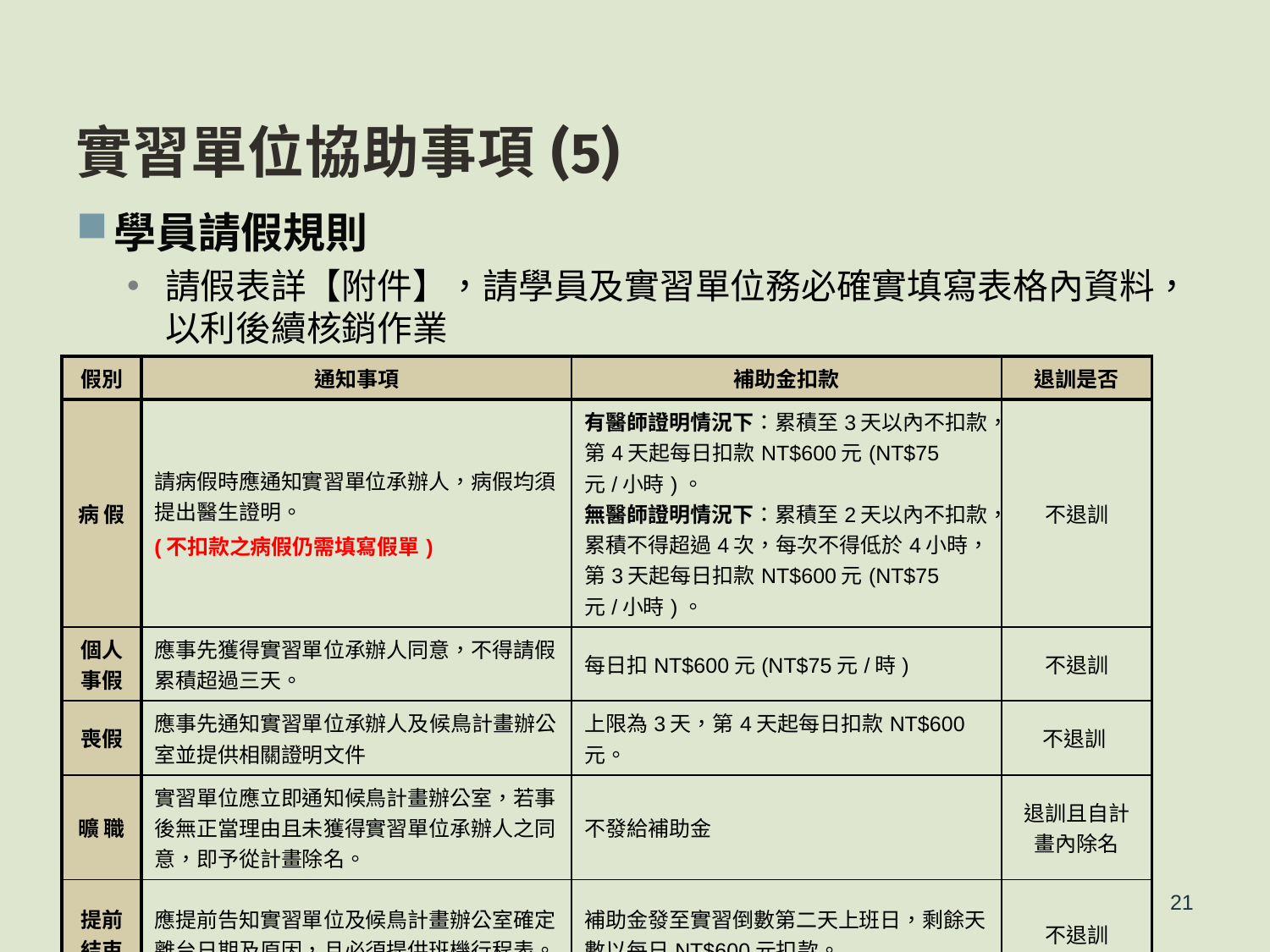

實習單位協助事項(5)
學員請假規則
請假表詳【附件】，請學員及實習單位務必確實填寫表格內資料，以利後續核銷作業

| 假別 | 通知事項 | 補助金扣款 | 退訓是否 |
| --- | --- | --- | --- |
| 病 假 | 請病假時應通知實習單位承辦人，病假均須提出醫生證明。 (不扣款之病假仍需填寫假單) | 有醫師證明情況下：累積至3天以內不扣款，第4天起每日扣款NT$600元(NT$75元/小時)。 無醫師證明情況下：累積至2天以內不扣款，累積不得超過4次，每次不得低於4小時，第3天起每日扣款NT$600元(NT$75元/小時)。 | 不退訓 |
| 個人事假 | 應事先獲得實習單位承辦人同意，不得請假累積超過三天。 | 每日扣NT$600元(NT$75元/時) | 不退訓 |
| 喪假 | 應事先通知實習單位承辦人及候鳥計畫辦公室並提供相關證明文件 | 上限為3天，第4天起每日扣款NT$600元。 | 不退訓 |
| 曠 職 | 實習單位應立即通知候鳥計畫辦公室，若事後無正當理由且未獲得實習單位承辦人之同意，即予從計畫除名。 | 不發給補助金 | 退訓且自計畫內除名 |
| 提前結束 | 應提前告知實習單位及候鳥計畫辦公室確定離台日期及原因，且必須提供班機行程表。 | 補助金發至實習倒數第二天上班日，剩餘天數以每日NT$600元扣款。 | 不退訓 |
| 其他狀況 | 由實習單位及候鳥計畫辦公室依狀況及相關規定辦理 | 依狀況及相關規定辦理 | 依狀況及相關規定辦理 |
21